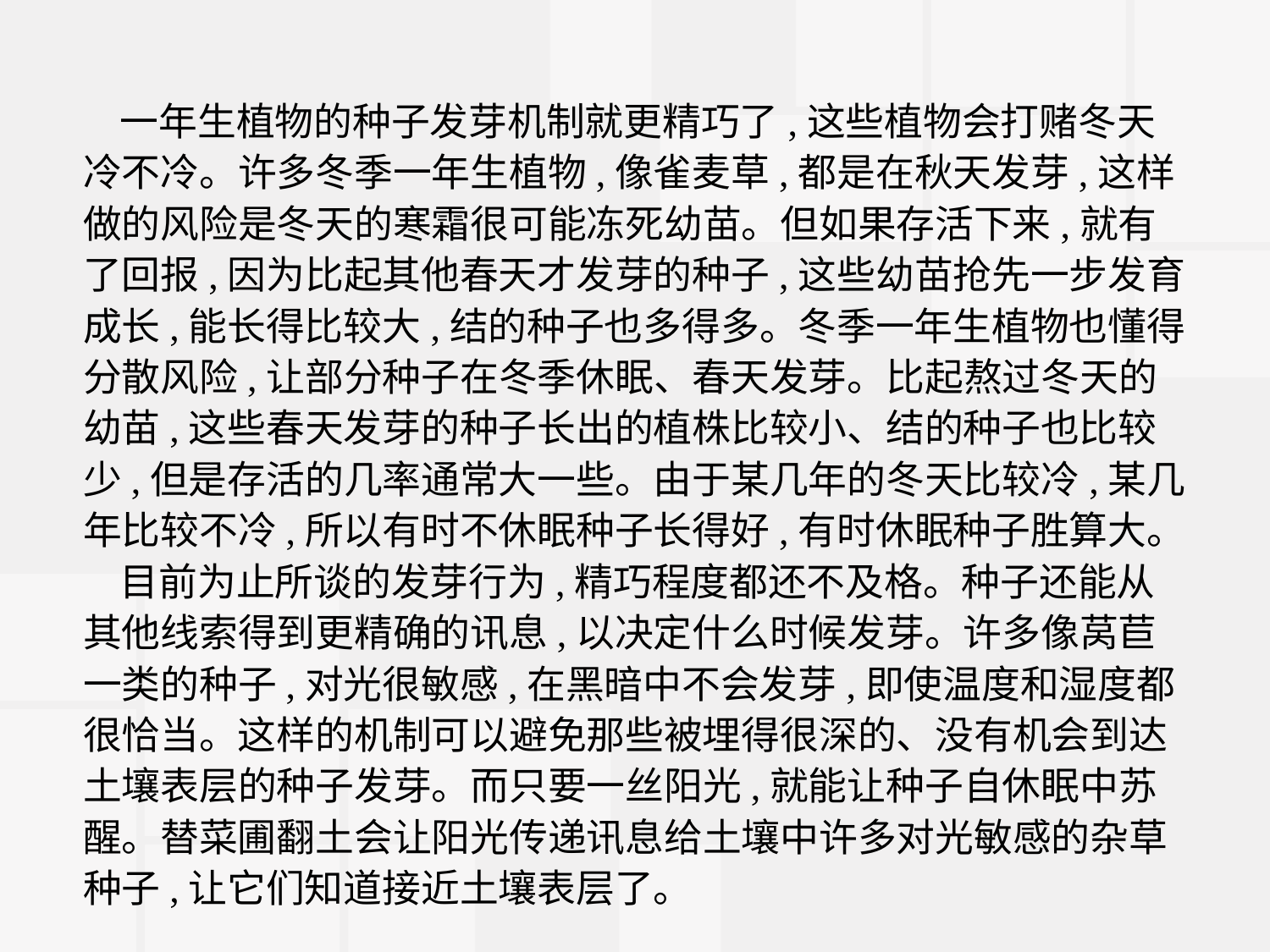

一年生植物的种子发芽机制就更精巧了,这些植物会打赌冬天冷不冷。许多冬季一年生植物,像雀麦草,都是在秋天发芽,这样做的风险是冬天的寒霜很可能冻死幼苗。但如果存活下来,就有了回报,因为比起其他春天才发芽的种子,这些幼苗抢先一步发育成长,能长得比较大,结的种子也多得多。冬季一年生植物也懂得分散风险,让部分种子在冬季休眠、春天发芽。比起熬过冬天的幼苗,这些春天发芽的种子长出的植株比较小、结的种子也比较少,但是存活的几率通常大一些。由于某几年的冬天比较冷,某几年比较不冷,所以有时不休眠种子长得好,有时休眠种子胜算大。
目前为止所谈的发芽行为,精巧程度都还不及格。种子还能从其他线索得到更精确的讯息,以决定什么时候发芽。许多像莴苣一类的种子,对光很敏感,在黑暗中不会发芽,即使温度和湿度都很恰当。这样的机制可以避免那些被埋得很深的、没有机会到达土壤表层的种子发芽。而只要一丝阳光,就能让种子自休眠中苏醒。替菜圃翻土会让阳光传递讯息给土壤中许多对光敏感的杂草种子,让它们知道接近土壤表层了。